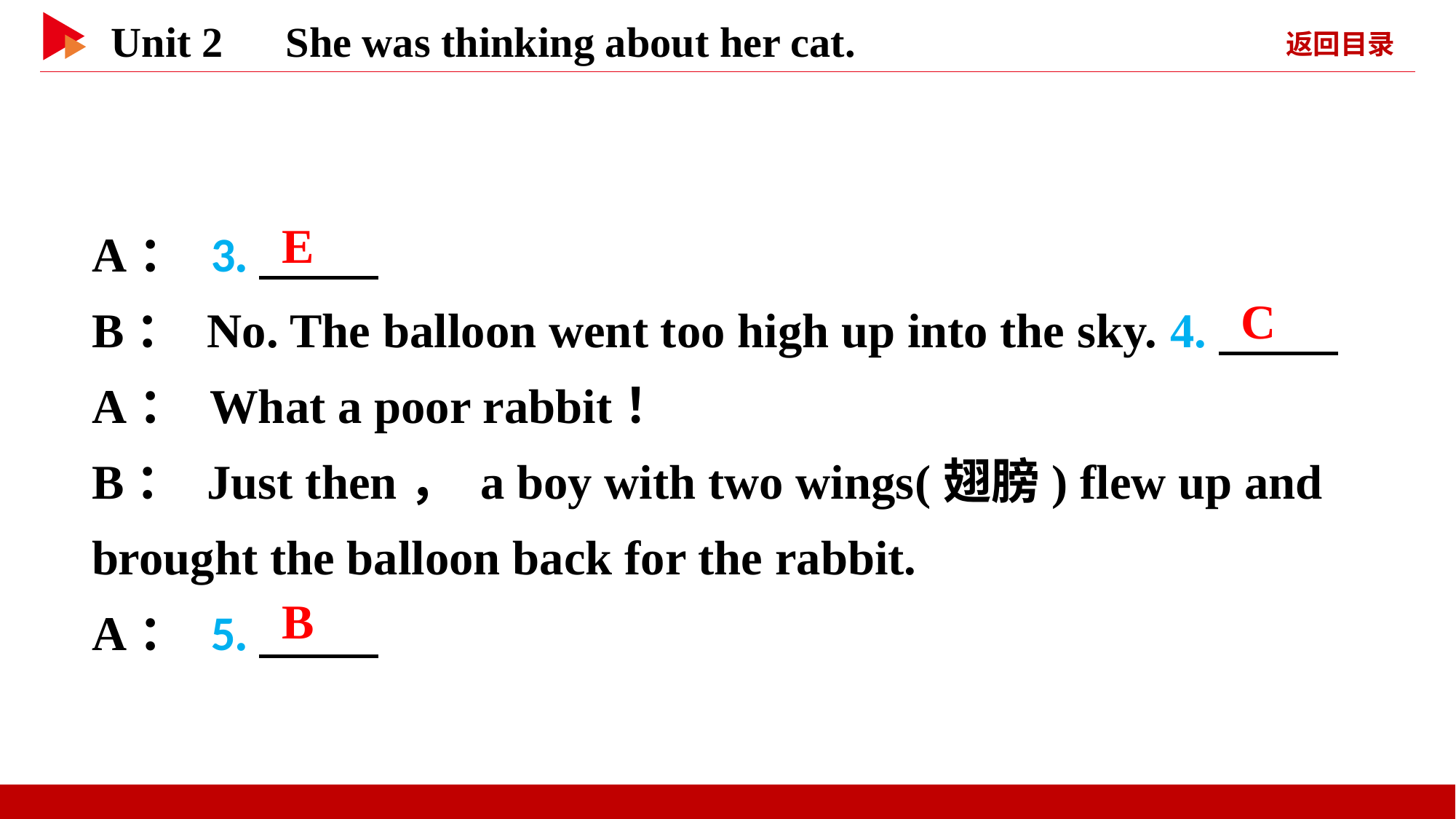

A： 3.
B： No. The balloon went too high up into the sky. 4.
A： What a poor rabbit！
B： Just then， a boy with two wings(翅膀) flew up and brought the balloon back for the rabbit.
A： 5.
　E
　C
　B